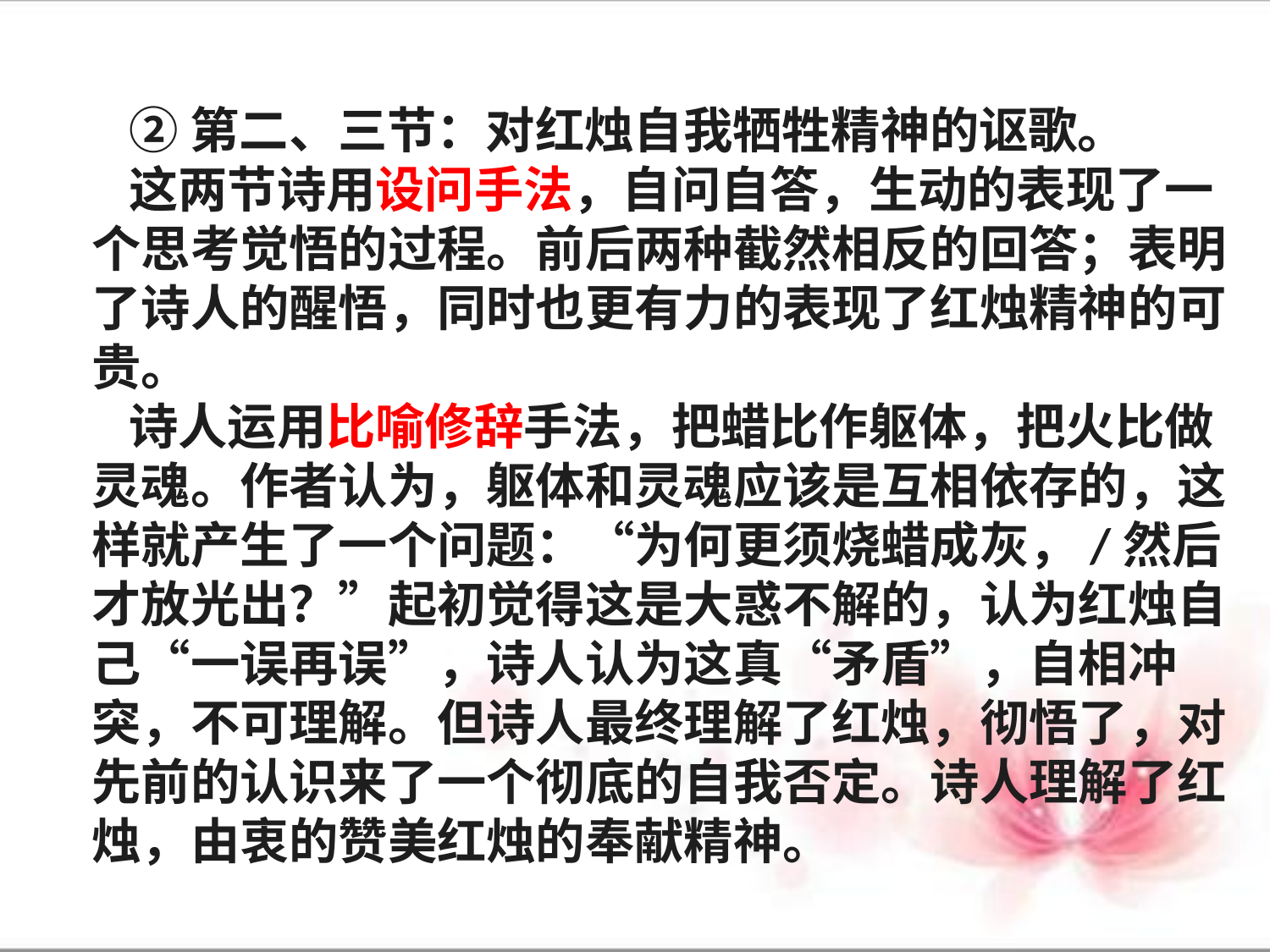

②第二、三节：对红烛自我牺牲精神的讴歌。
这两节诗用设问手法，自问自答，生动的表现了一个思考觉悟的过程。前后两种截然相反的回答；表明了诗人的醒悟，同时也更有力的表现了红烛精神的可贵。
诗人运用比喻修辞手法，把蜡比作躯体，把火比做灵魂。作者认为，躯体和灵魂应该是互相依存的，这样就产生了一个问题：“为何更须烧蜡成灰，/然后才放光出？”起初觉得这是大惑不解的，认为红烛自己“一误再误”，诗人认为这真“矛盾”，自相冲突，不可理解。但诗人最终理解了红烛，彻悟了，对先前的认识来了一个彻底的自我否定。诗人理解了红烛，由衷的赞美红烛的奉献精神。